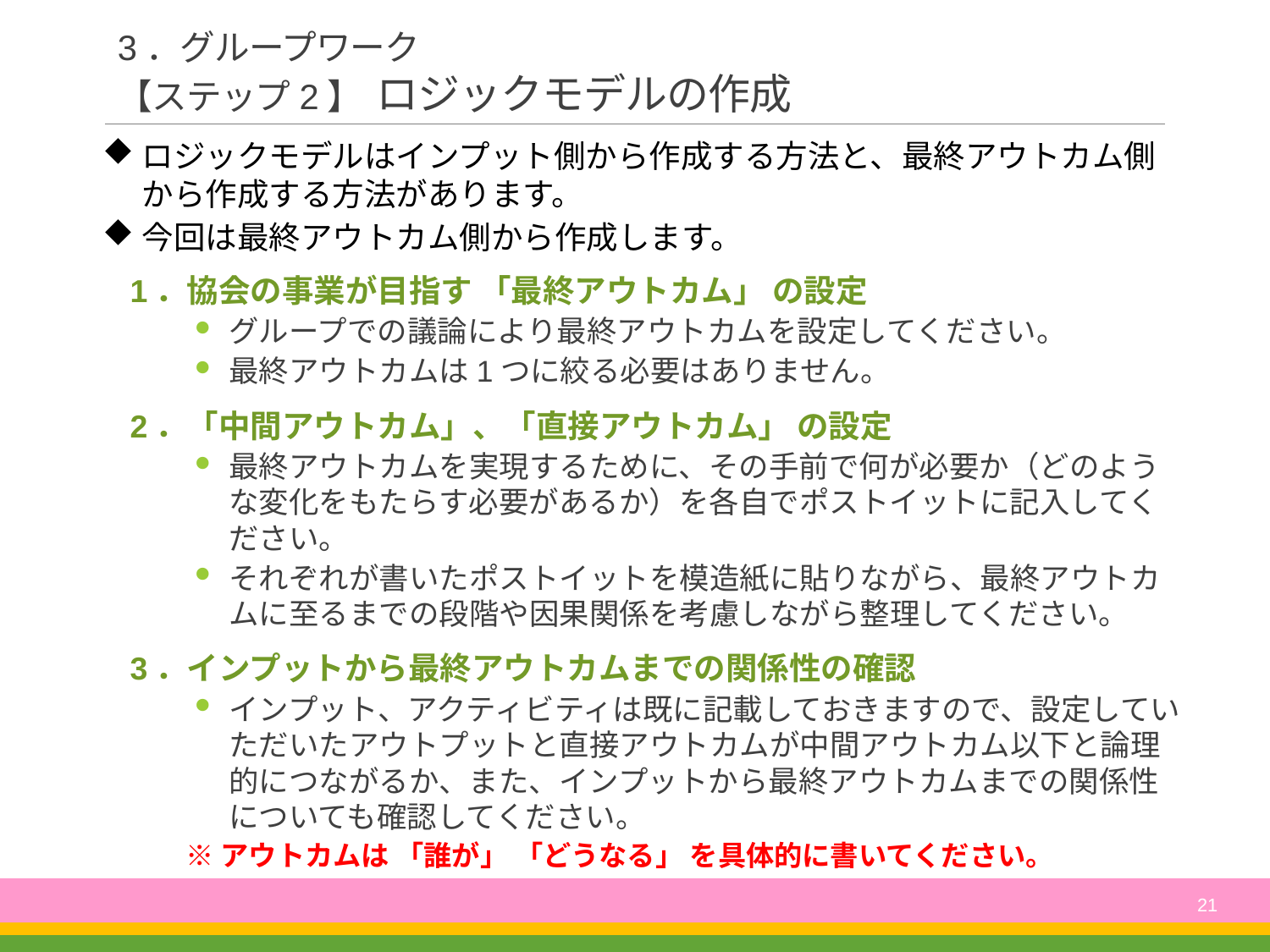

# 3．グループワーク 【ステップ2】  ロジックモデルの作成
ロジックモデルはインプット側から作成する方法と、最終アウトカム側から作成する方法があります。
今回は最終アウトカム側から作成します。
1．協会の事業が目指す 「最終アウトカム」 の設定
グループでの議論により最終アウトカムを設定してください。
最終アウトカムは1つに絞る必要はありません。
2．「中間アウトカム」、「直接アウトカム」 の設定
最終アウトカムを実現するために、その手前で何が必要か（どのような変化をもたらす必要があるか）を各自でポストイットに記入してください。
それぞれが書いたポストイットを模造紙に貼りながら、最終アウトカムに至るまでの段階や因果関係を考慮しながら整理してください。
3．インプットから最終アウトカムまでの関係性の確認
インプット、アクティビティは既に記載しておきますので、設定していただいたアウトプットと直接アウトカムが中間アウトカム以下と論理的につながるか、また、インプットから最終アウトカムまでの関係性についても確認してください。
　　※ アウトカムは 「誰が」 「どうなる」 を具体的に書いてください。
21